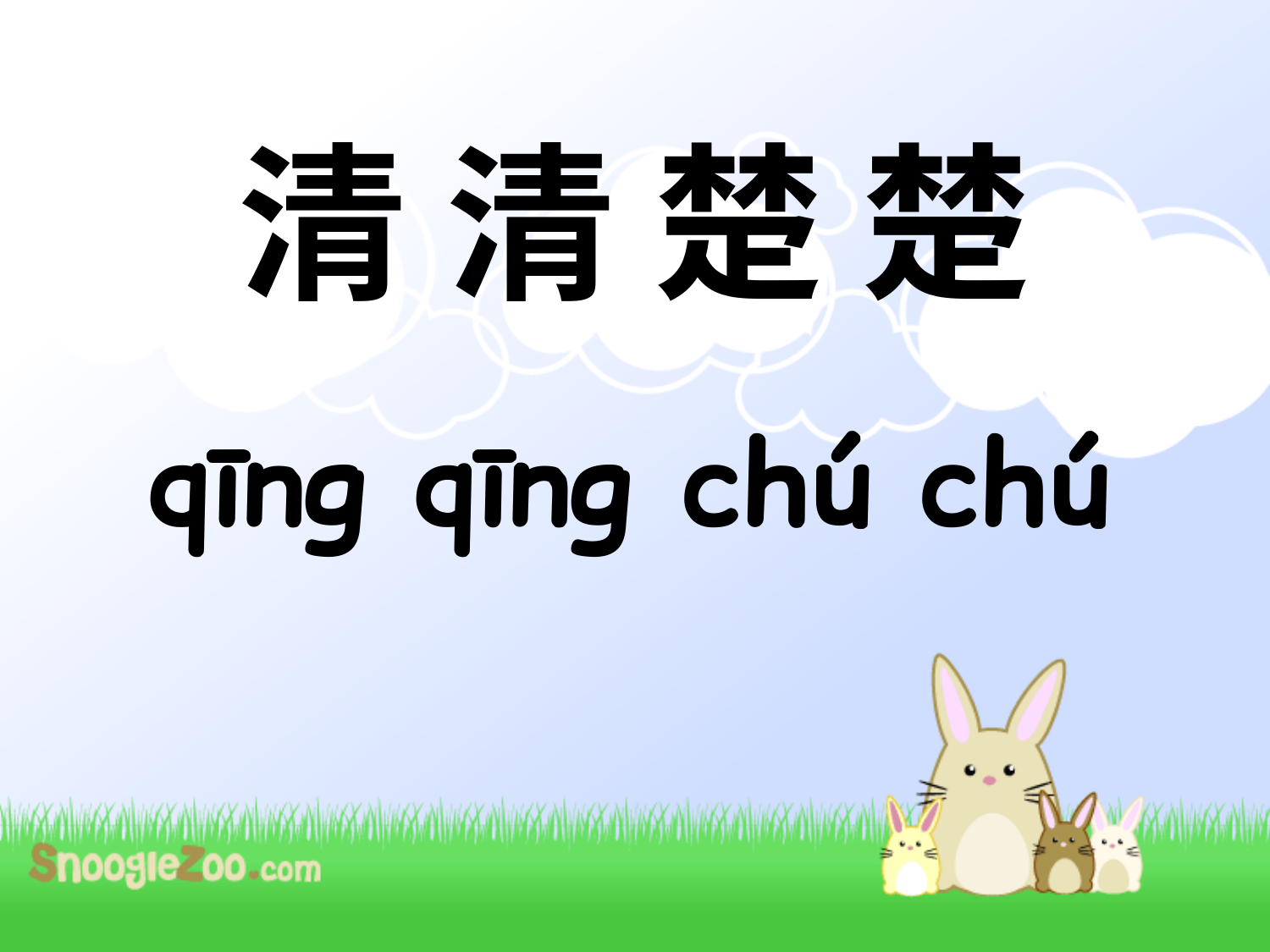

# 清 清 楚 楚
qīng qīng chú chú